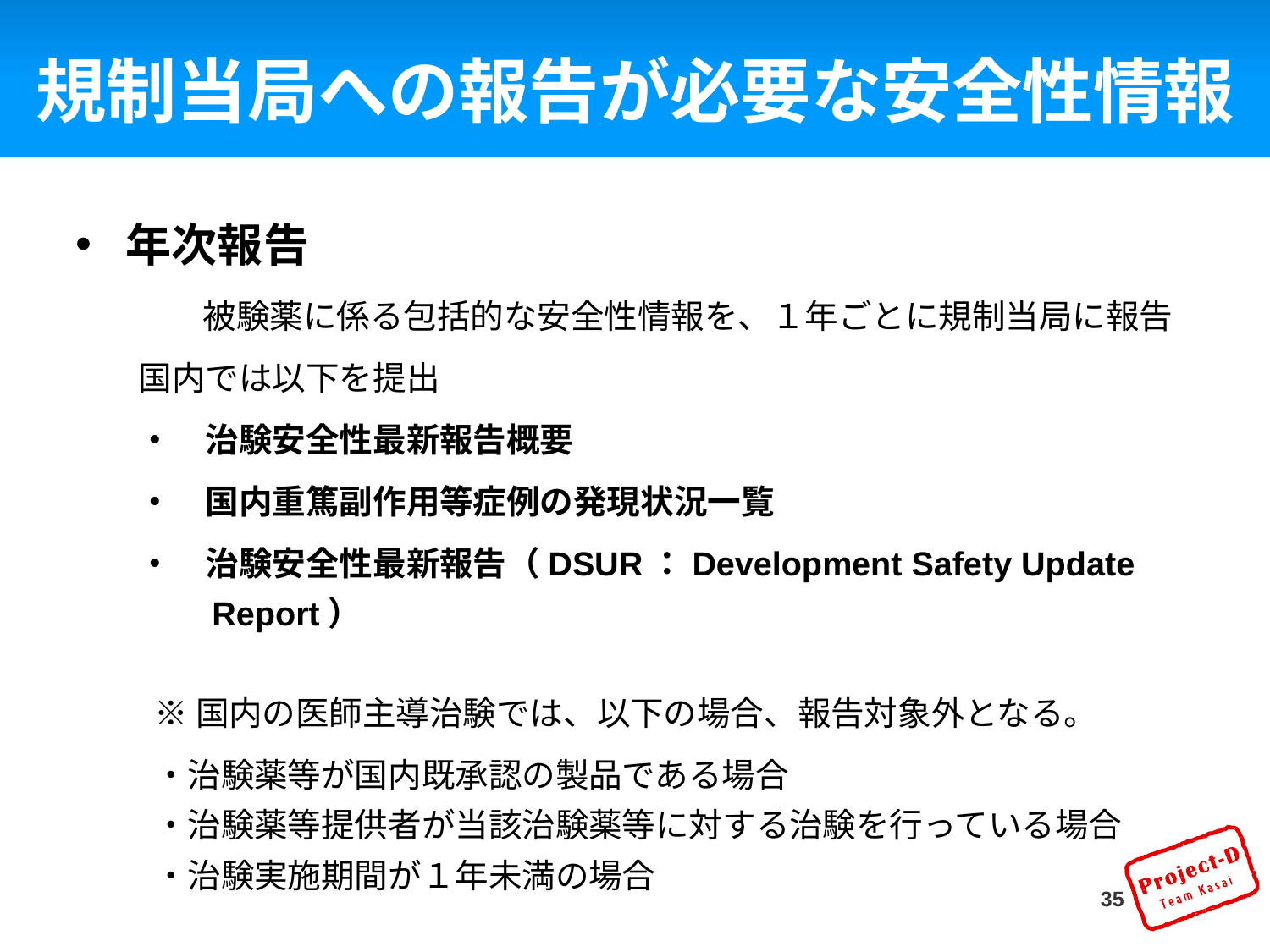

# 規制当局への報告が必要な安全性情報
年次報告
	被験薬に係る包括的な安全性情報を、１年ごとに規制当局に報告
国内では以下を提出
・　治験安全性最新報告概要
・　国内重篤副作用等症例の発現状況一覧
・　治験安全性最新報告（DSUR：Development Safety Update Report）

※国内の医師主導治験では、以下の場合、報告対象外となる。
・治験薬等が国内既承認の製品である場合
・治験薬等提供者が当該治験薬等に対する治験を行っている場合
・治験実施期間が１年未満の場合